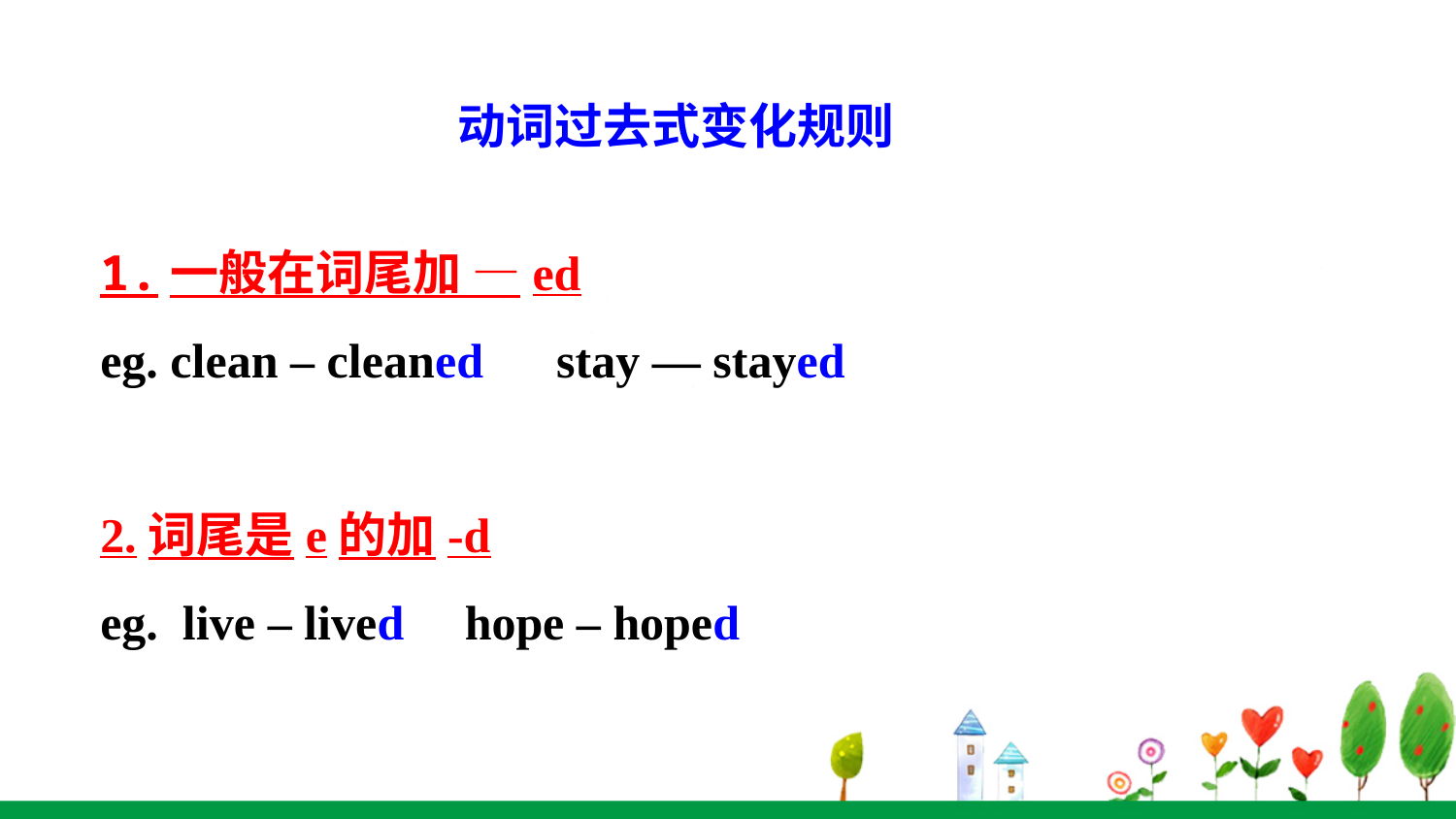

动词过去式变化规则
1.一般在词尾加 —ed
eg. clean – cleaned      stay — stayed

2.词尾是e的加-d
eg.  live – lived     hope – hoped